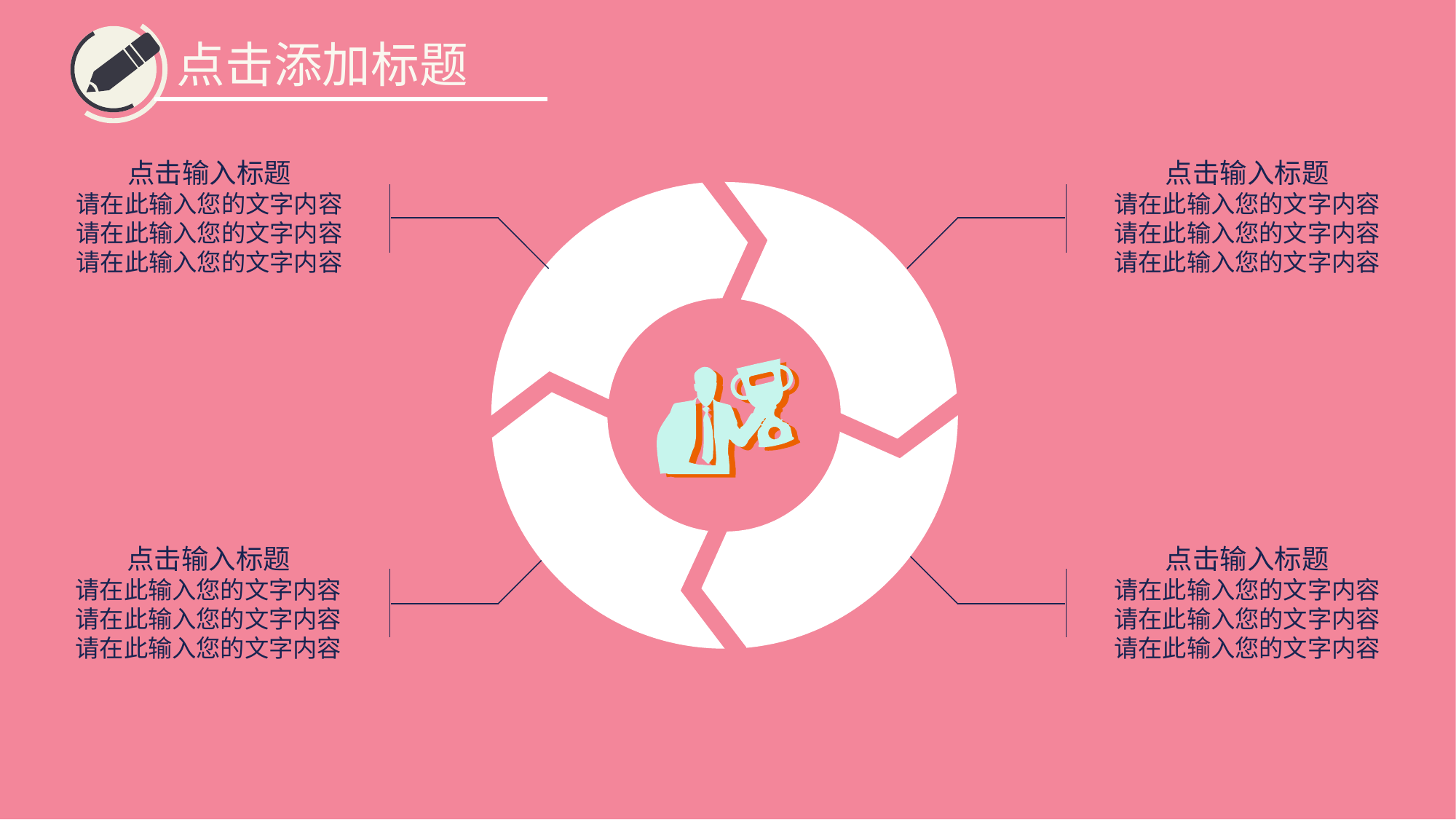

点击添加标题
点击输入标题
请在此输入您的文字内容
请在此输入您的文字内容
请在此输入您的文字内容
点击输入标题
请在此输入您的文字内容
请在此输入您的文字内容
请在此输入您的文字内容

点击输入标题
请在此输入您的文字内容
请在此输入您的文字内容
请在此输入您的文字内容
点击输入标题
请在此输入您的文字内容
请在此输入您的文字内容
请在此输入您的文字内容